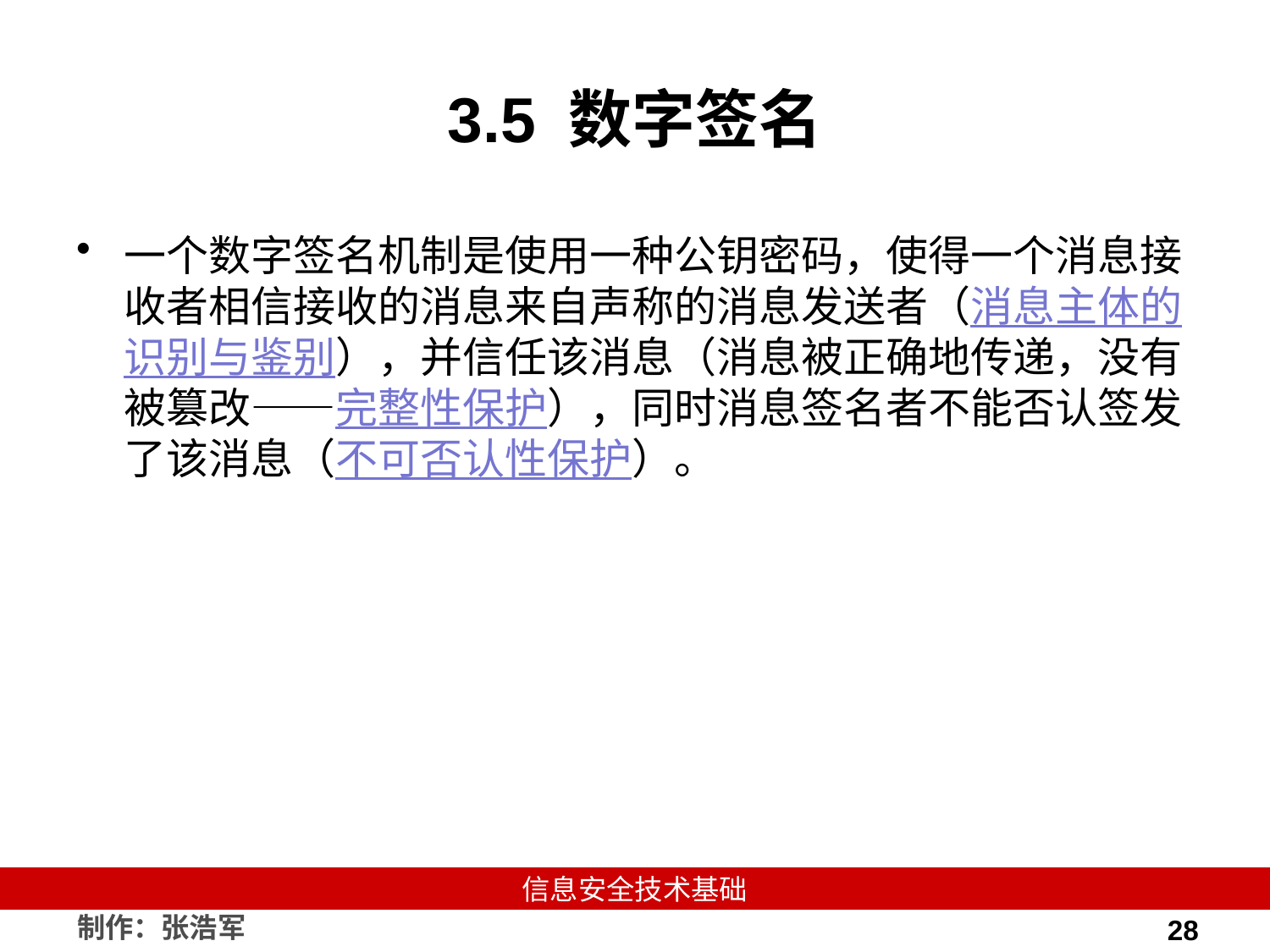

# 3.5 数字签名
一个数字签名机制是使用一种公钥密码，使得一个消息接收者相信接收的消息来自声称的消息发送者（消息主体的识别与鉴别），并信任该消息（消息被正确地传递，没有被篡改——完整性保护），同时消息签名者不能否认签发了该消息（不可否认性保护）。
28